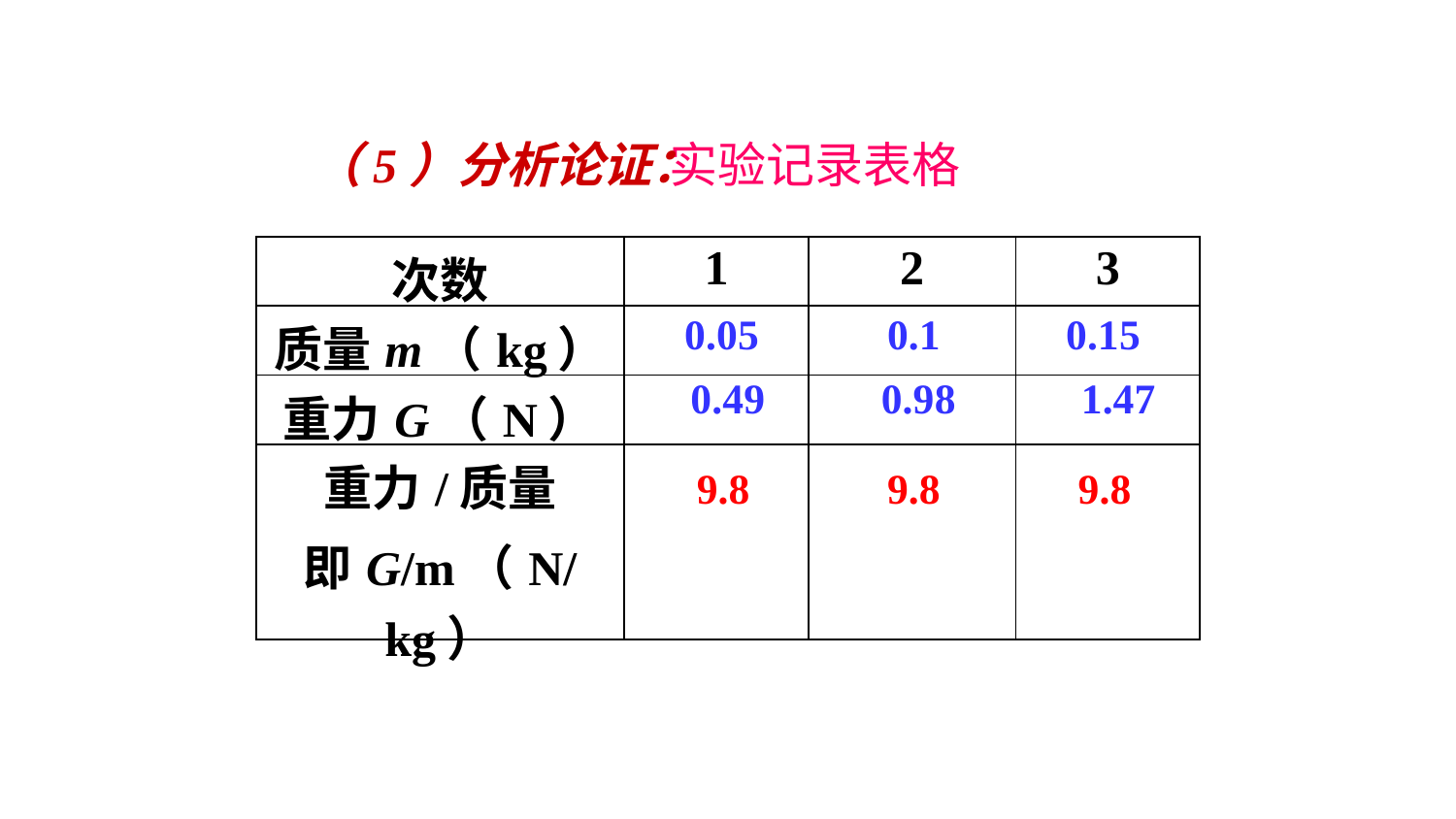

（5）分析论证：
实验记录表格
| 次数 | 1 | 2 | 3 |
| --- | --- | --- | --- |
| 质量m（kg） |  |  |  |
| 重力G（N） |  |  |  |
| 重力/质量 即G/m（N/kg） |  |  |  |
0.05
0.1
0.15
0.49
0.98
1.47
9.8
9.8
9.8